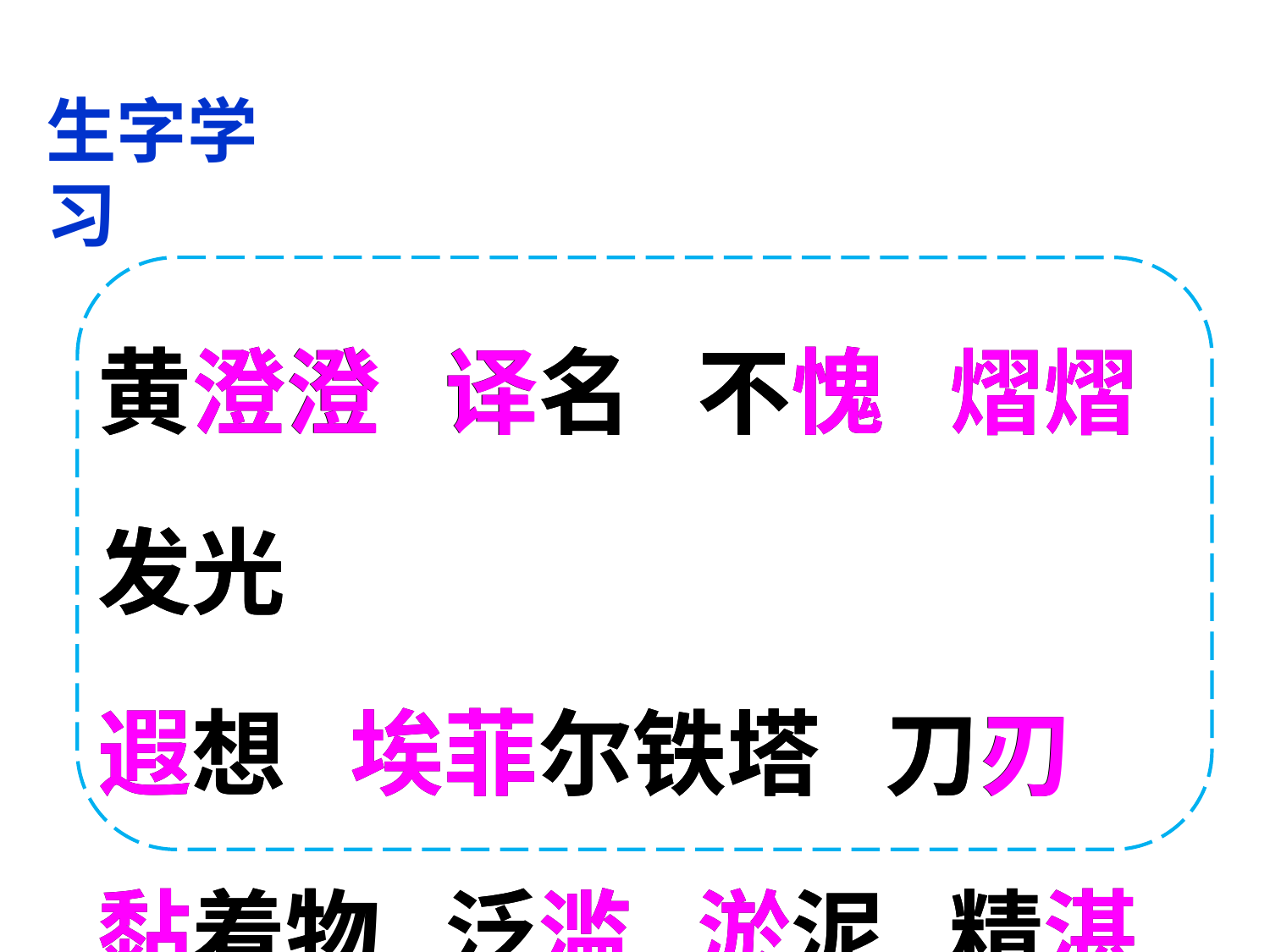

生字学习

黄澄澄   译名   不愧   熠熠发光
遐想   埃菲尔铁塔   刀刃
黏着物   泛滥   淤泥   精湛
黄澄澄   译名   不愧   熠熠发光
遐想   埃菲尔铁塔   刀刃
黏着物   泛滥   淤泥   精湛